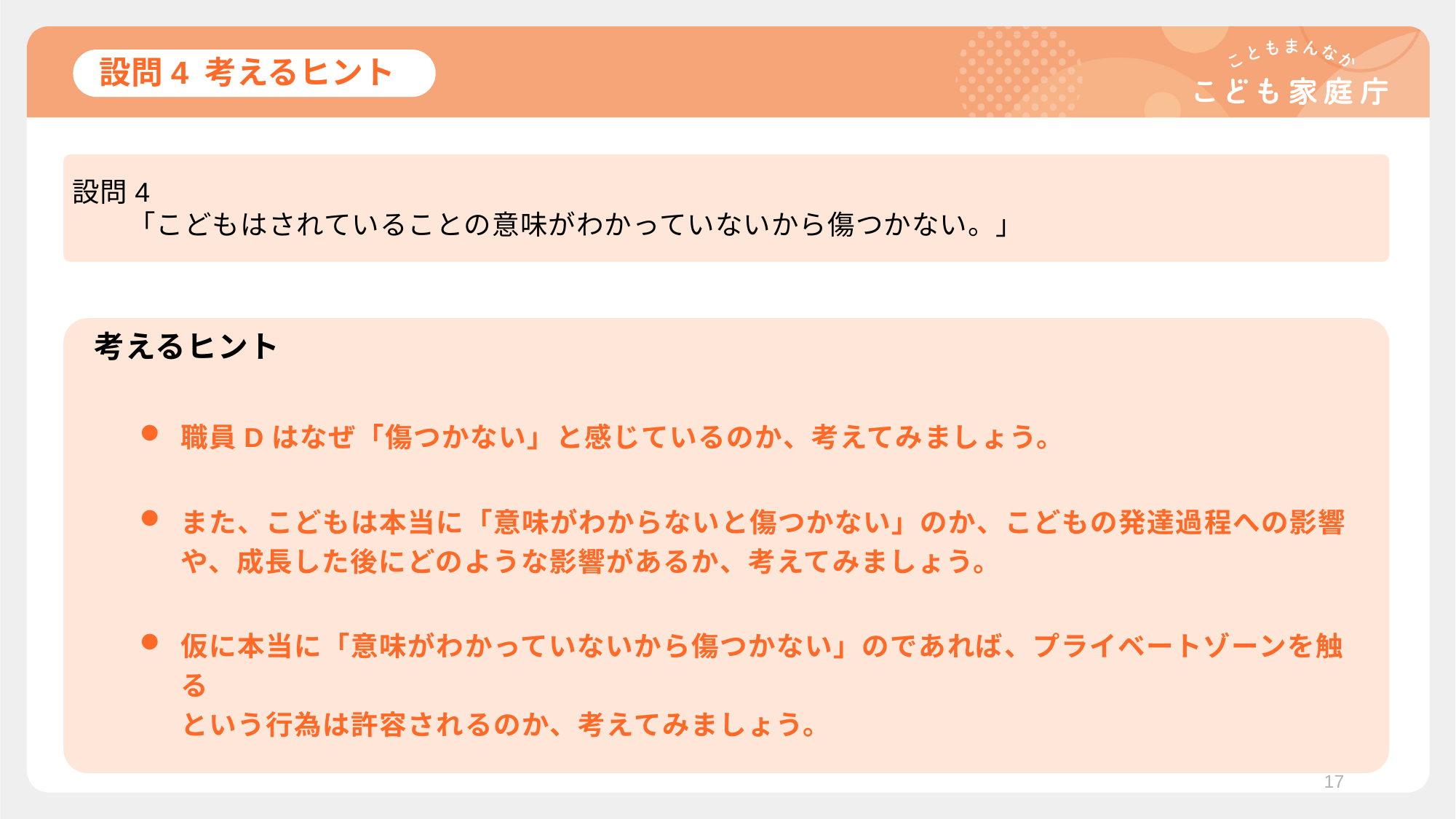

# 設問4 考えるヒント

設問4
　　「こどもはされていることの意味がわかっていないから傷つかない。」

考えるヒント
職員Dはなぜ「傷つかない」と感じているのか、考えてみましょう。
また、こどもは本当に「意味がわからないと傷つかない」のか、こどもの発達過程への影響や、成長した後にどのような影響があるか、考えてみましょう。
仮に本当に「意味がわかっていないから傷つかない」のであれば、プライベートゾーンを触る
という行為は許容されるのか、考えてみましょう。
17